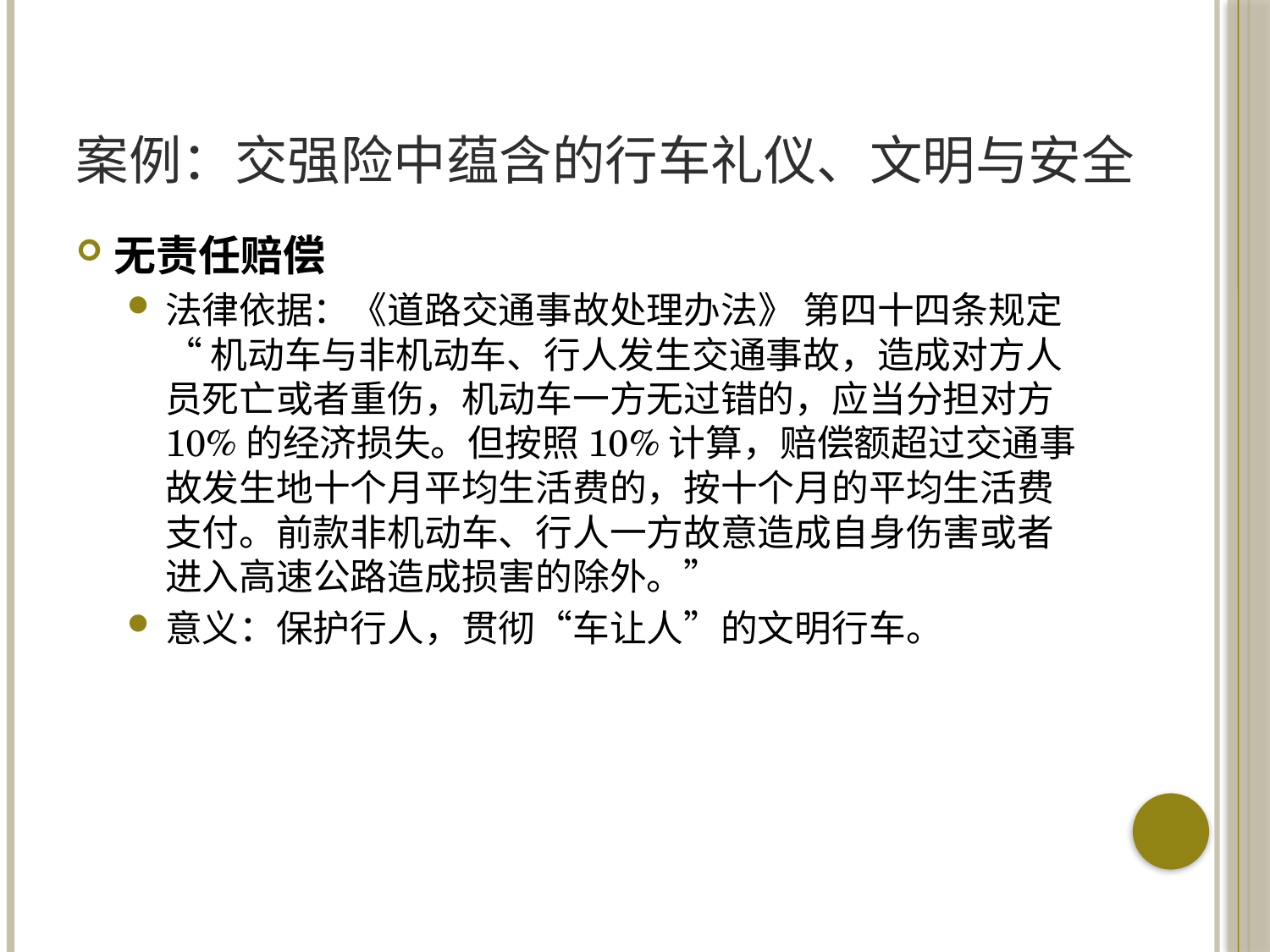

# 案例：交强险中蕴含的行车礼仪、文明与安全
无责任赔偿
法律依据：《道路交通事故处理办法》 第四十四条规定“ 机动车与非机动车、行人发生交通事故，造成对方人员死亡或者重伤，机动车一方无过错的，应当分担对方10%的经济损失。但按照10%计算，赔偿额超过交通事故发生地十个月平均生活费的，按十个月的平均生活费支付。前款非机动车、行人一方故意造成自身伤害或者进入高速公路造成损害的除外。”
意义：保护行人，贯彻“车让人”的文明行车。